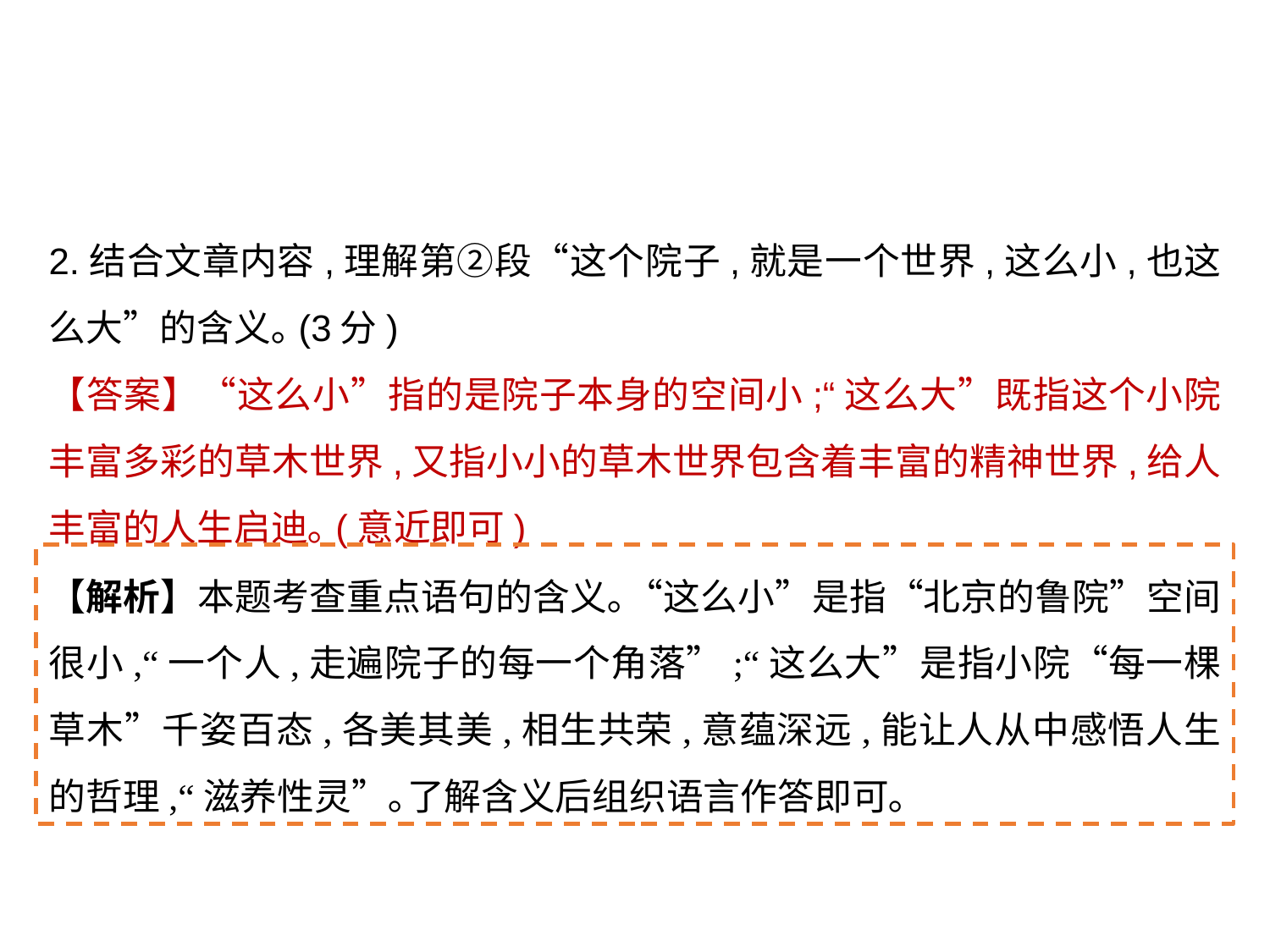

2.结合文章内容,理解第②段“这个院子,就是一个世界,这么小,也这么大”的含义｡(3分)
【答案】“这么小”指的是院子本身的空间小;“这么大”既指这个小院丰富多彩的草木世界,又指小小的草木世界包含着丰富的精神世界,给人丰富的人生启迪｡(意近即可)
【解析】本题考查重点语句的含义｡“这么小”是指“北京的鲁院”空间很小,“一个人,走遍院子的每一个角落”;“这么大”是指小院“每一棵草木”千姿百态,各美其美,相生共荣,意蕴深远,能让人从中感悟人生的哲理,“滋养性灵”｡了解含义后组织语言作答即可｡